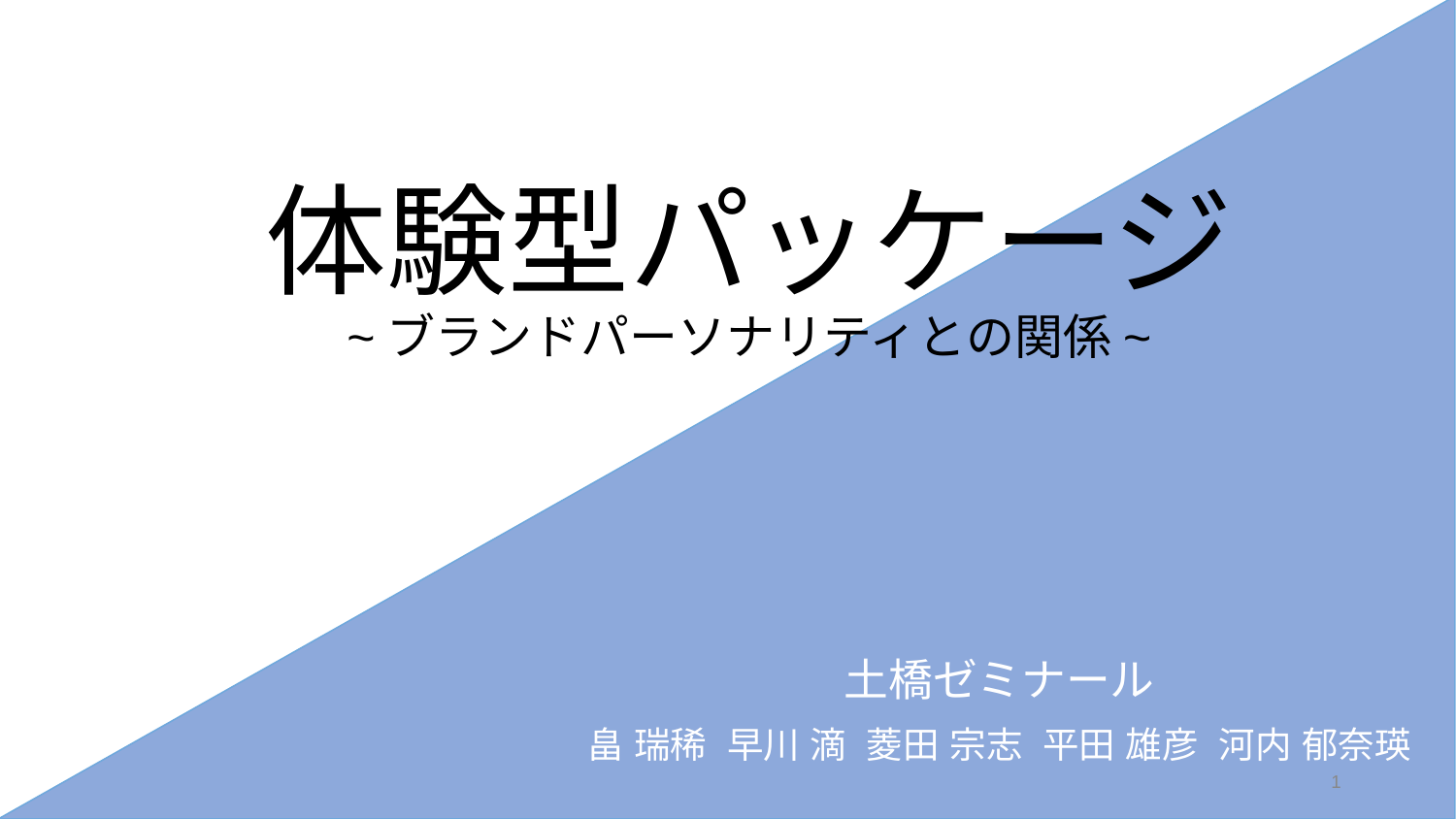

# 体験型パッケージ
~ブランドパーソナリティとの関係~
土橋ゼミナール
畠 瑞稀  早川 滴  菱田 宗志  平田 雄彦  河内 郁奈瑛

1